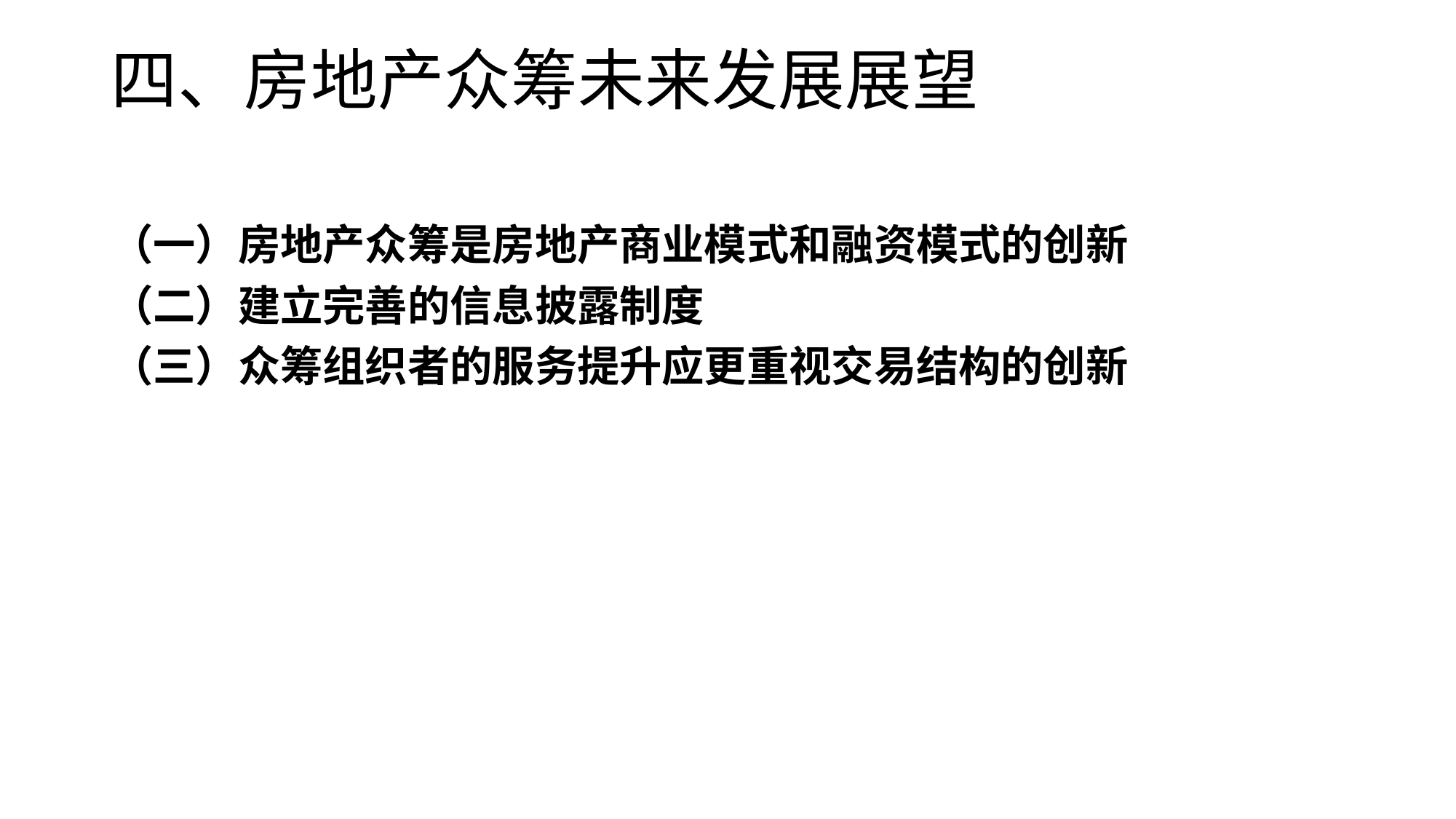

# 四、房地产众筹未来发展展望
（一）房地产众筹是房地产商业模式和融资模式的创新
（二）建立完善的信息披露制度
（三）众筹组织者的服务提升应更重视交易结构的创新